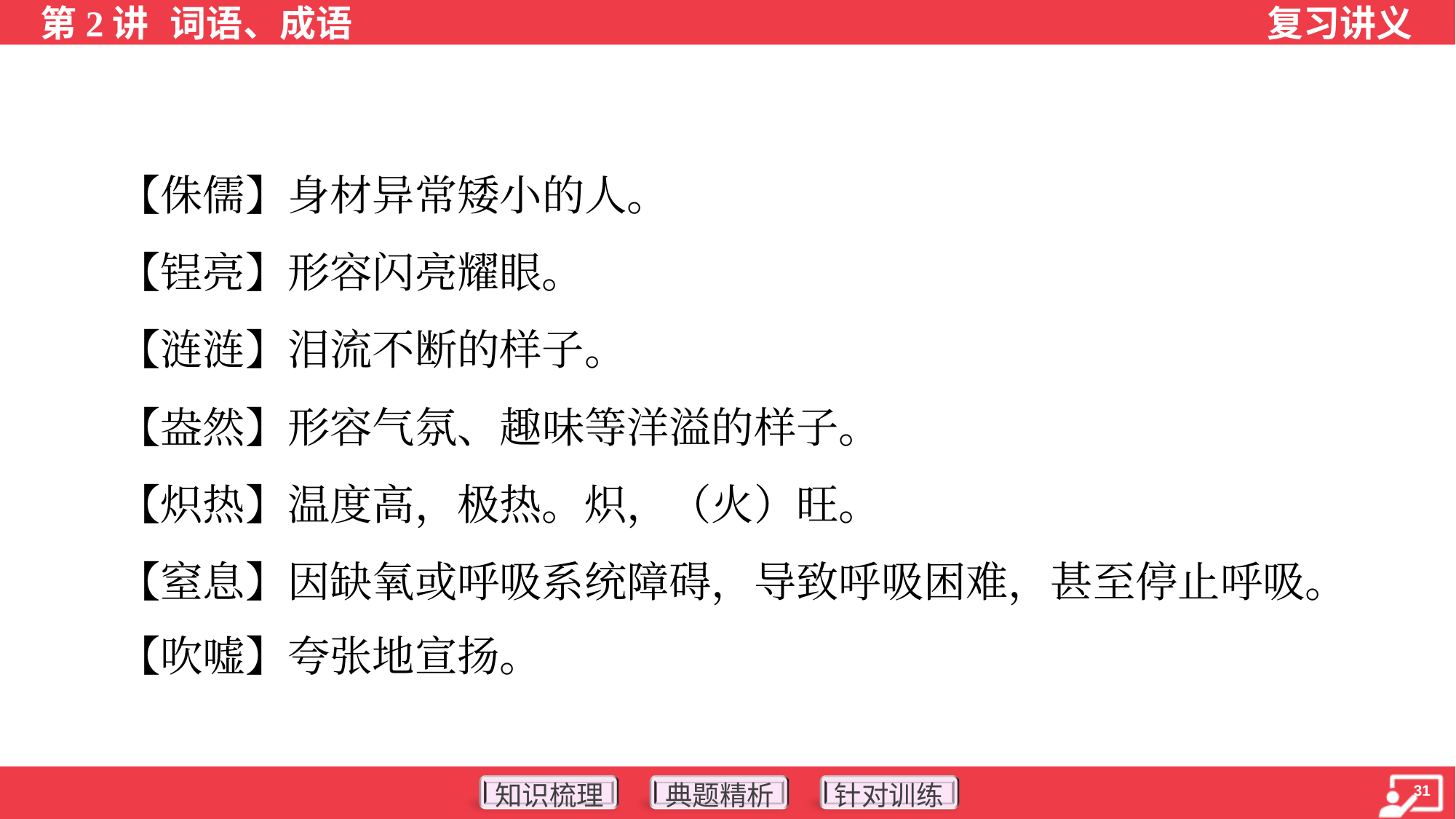

【侏儒】身材异常矮小的人。
    【锃亮】形容闪亮耀眼。
    【涟涟】泪流不断的样子。
    【盎然】形容气氛、趣味等洋溢的样子。
    【炽热】温度高，极热。炽，（火）旺。
    【窒息】因缺氧或呼吸系统障碍，导致呼吸困难，甚至停止呼吸。
    【吹嘘】夸张地宣扬。